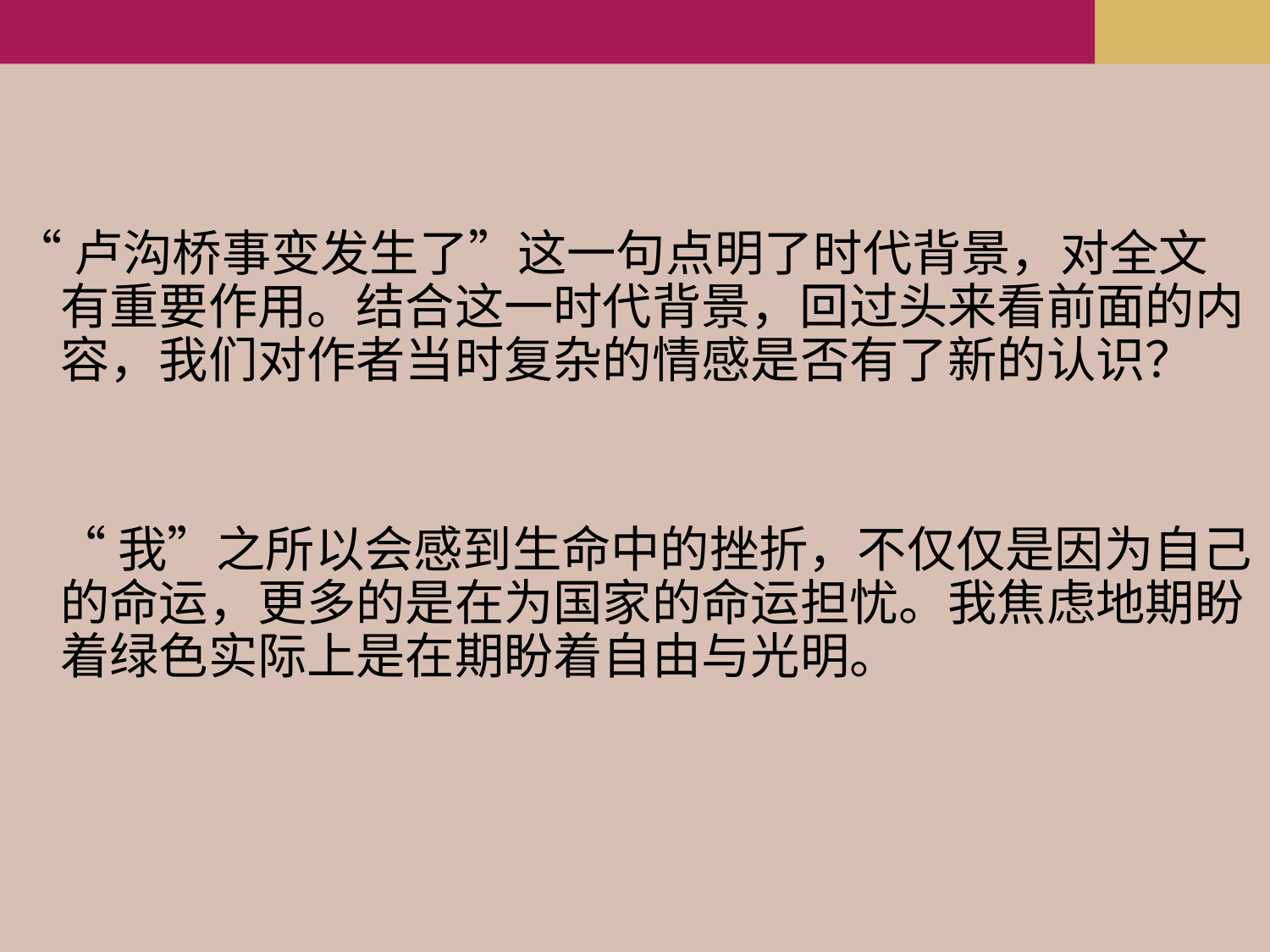

“卢沟桥事变发生了”这一句点明了时代背景，对全文有重要作用。结合这一时代背景，回过头来看前面的内容，我们对作者当时复杂的情感是否有了新的认识？

    “我”之所以会感到生命中的挫折，不仅仅是因为自己的命运，更多的是在为国家的命运担忧。我焦虑地期盼着绿色实际上是在期盼着自由与光明。